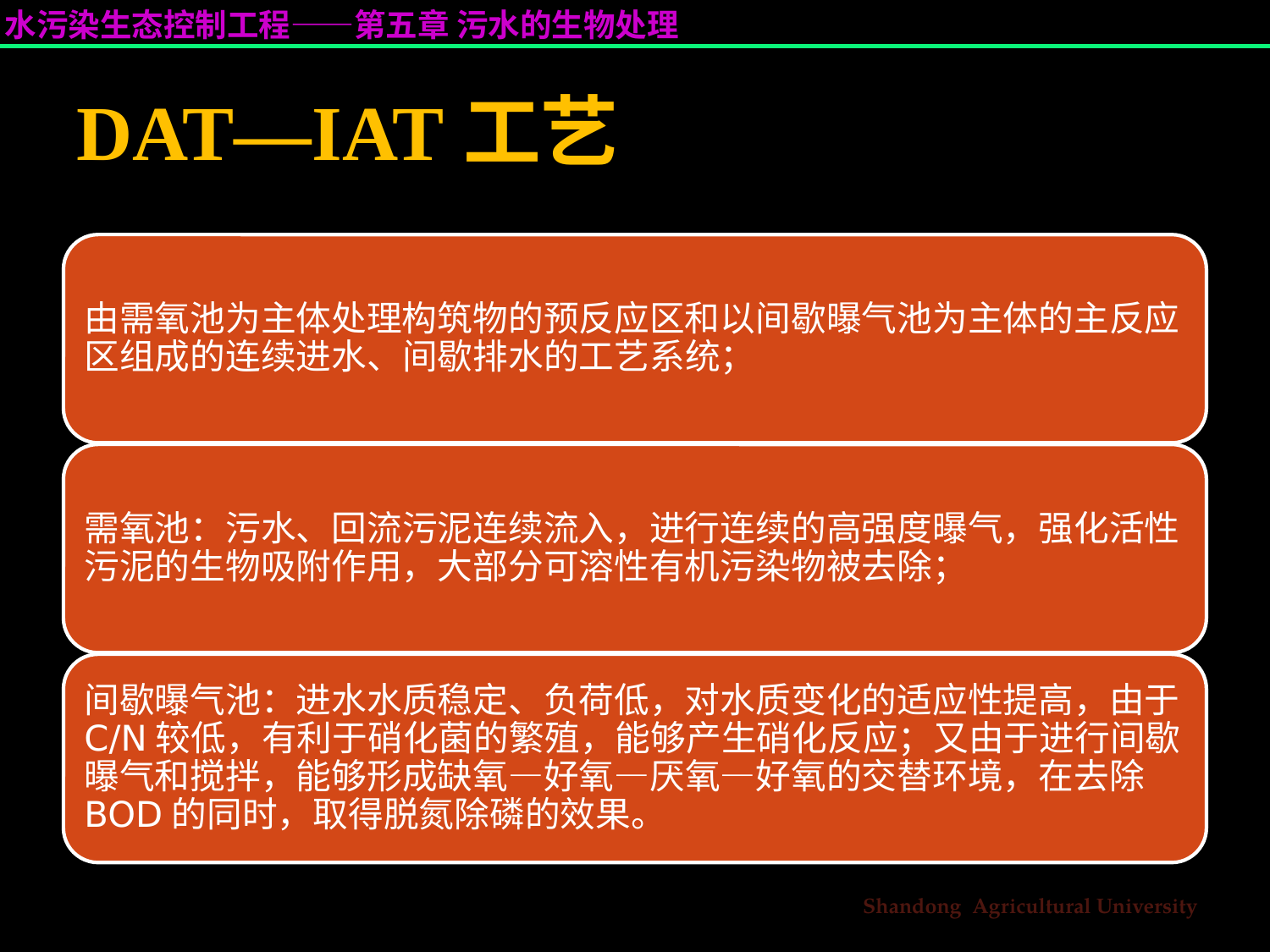

# DAT—IAT工艺
由需氧池为主体处理构筑物的预反应区和以间歇曝气池为主体的主反应区组成的连续进水、间歇排水的工艺系统；
需氧池：污水、回流污泥连续流入，进行连续的高强度曝气，强化活性污泥的生物吸附作用，大部分可溶性有机污染物被去除；
间歇曝气池：进水水质稳定、负荷低，对水质变化的适应性提高，由于C/N较低，有利于硝化菌的繁殖，能够产生硝化反应；又由于进行间歇曝气和搅拌，能够形成缺氧—好氧—厌氧—好氧的交替环境，在去除BOD的同时，取得脱氮除磷的效果。